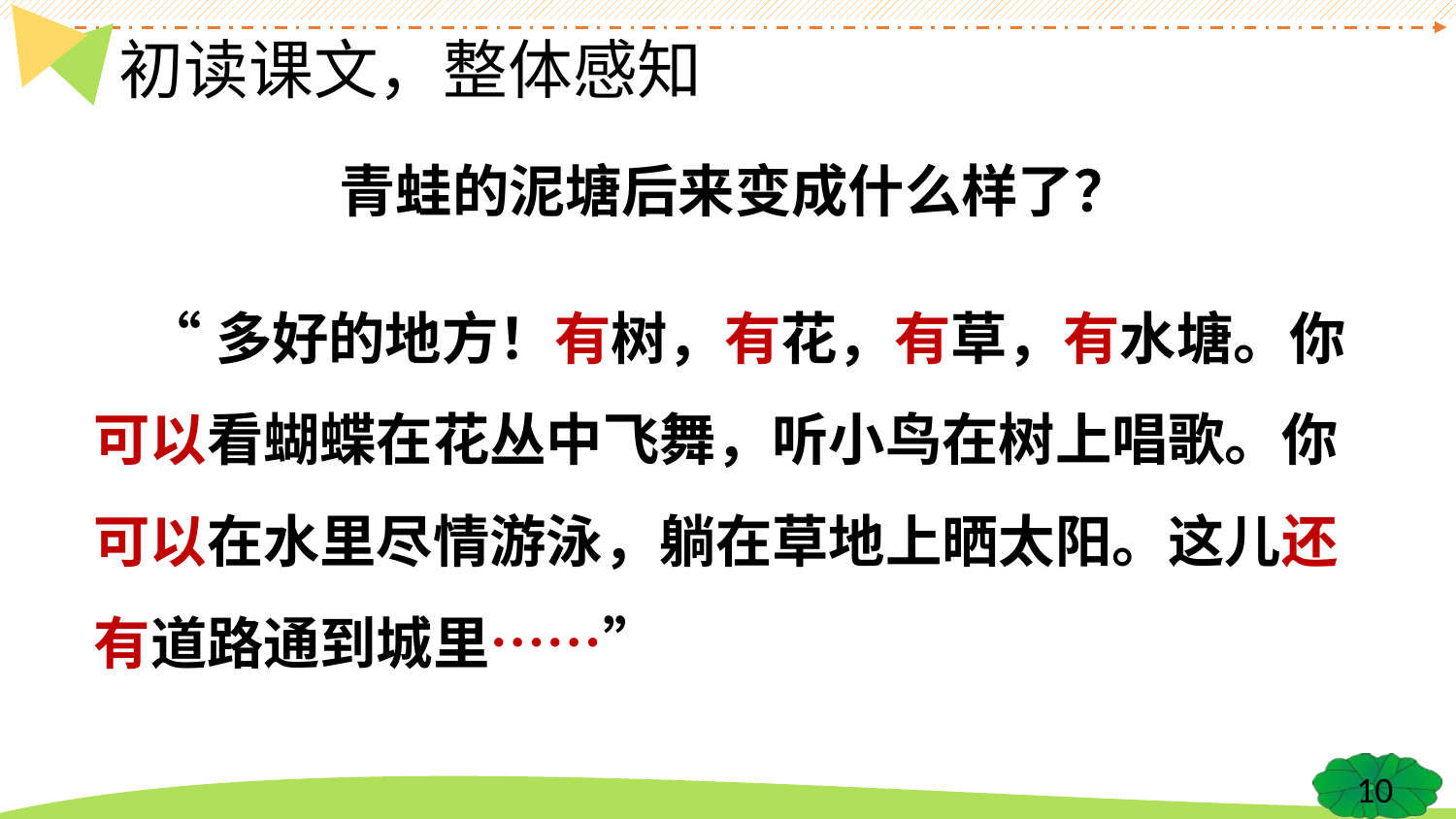

# 初读课文，整体感知
青蛙的泥塘后来变成什么样了？
    “多好的地方！有树，有花，有草，有水塘。你可以看蝴蝶在花丛中飞舞，听小鸟在树上唱歌。你可以在水里尽情游泳，躺在草地上晒太阳。这儿还有道路通到城里……”